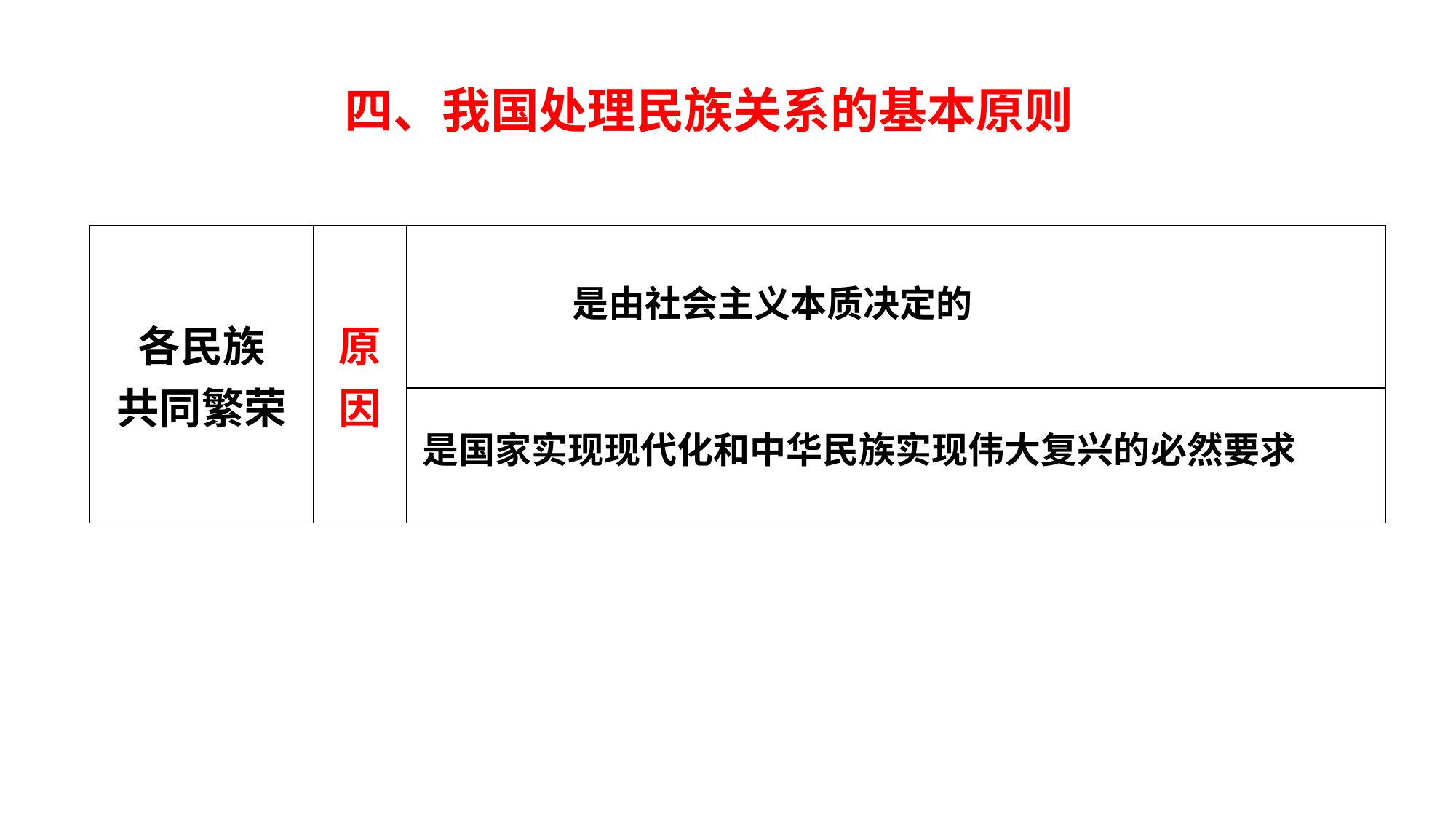

四、我国处理民族关系的基本原则
| 各民族 共同繁荣 | 原因 |  |
| --- | --- | --- |
|  |  |  |
是由社会主义本质决定的
是国家实现现代化和中华民族实现伟大复兴的必然要求